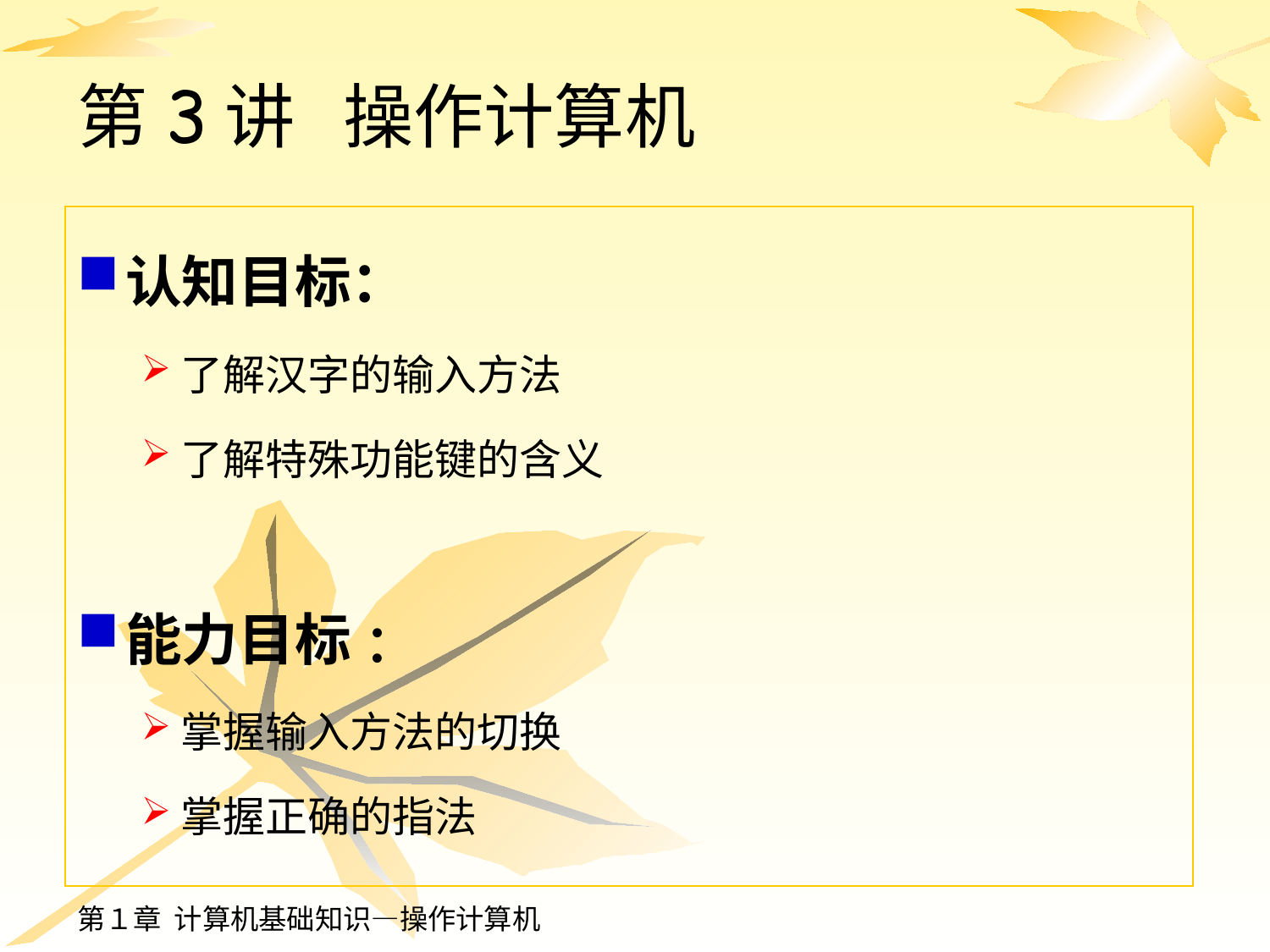

# 第3讲   操作计算机
认知目标：
了解汉字的输入方法
了解特殊功能键的含义

能力目标:
掌握输入方法的切换
掌握正确的指法